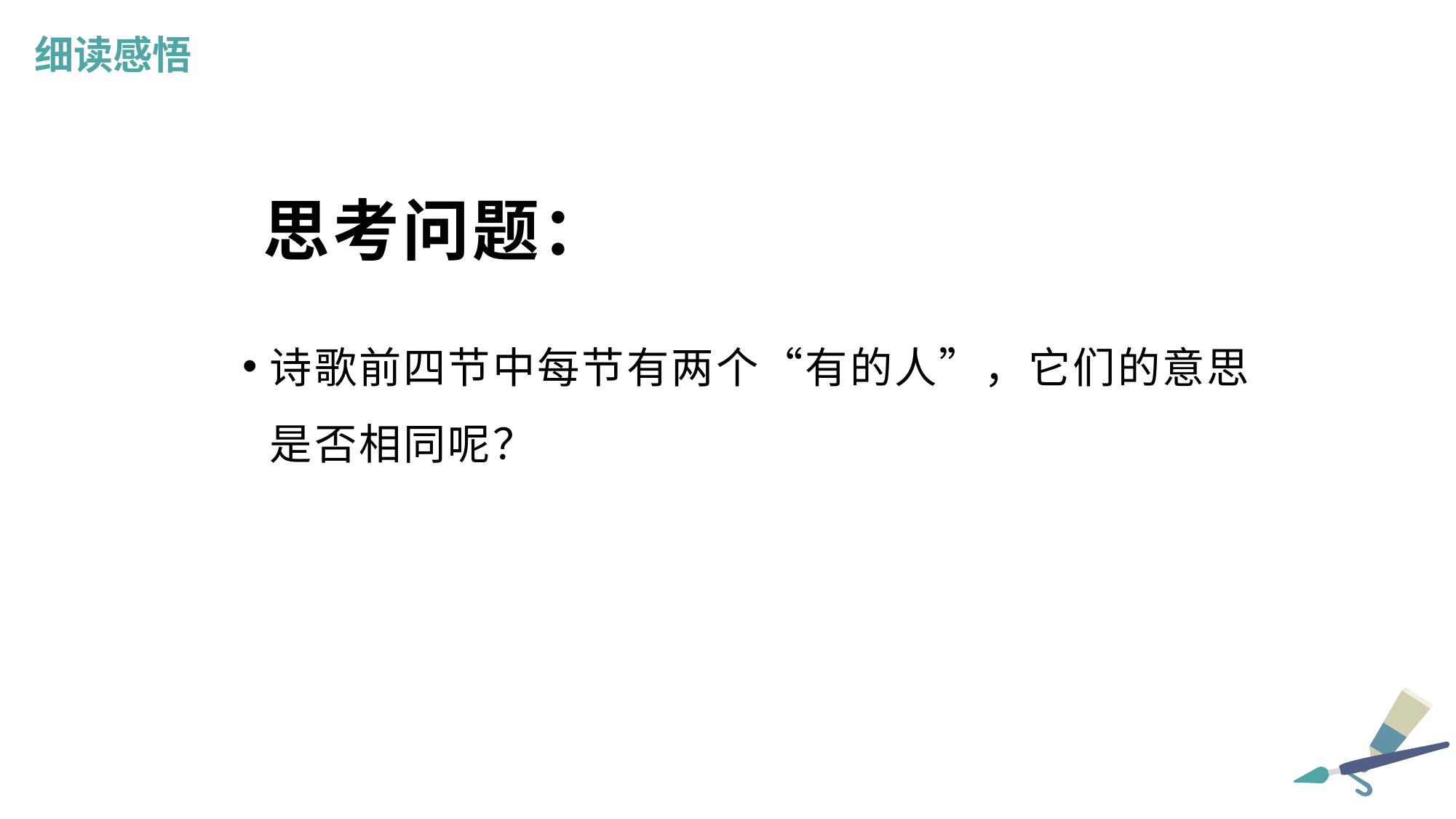

细读感悟
思考问题：
诗歌前四节中每节有两个“有的人”，它们的意思是否相同呢？